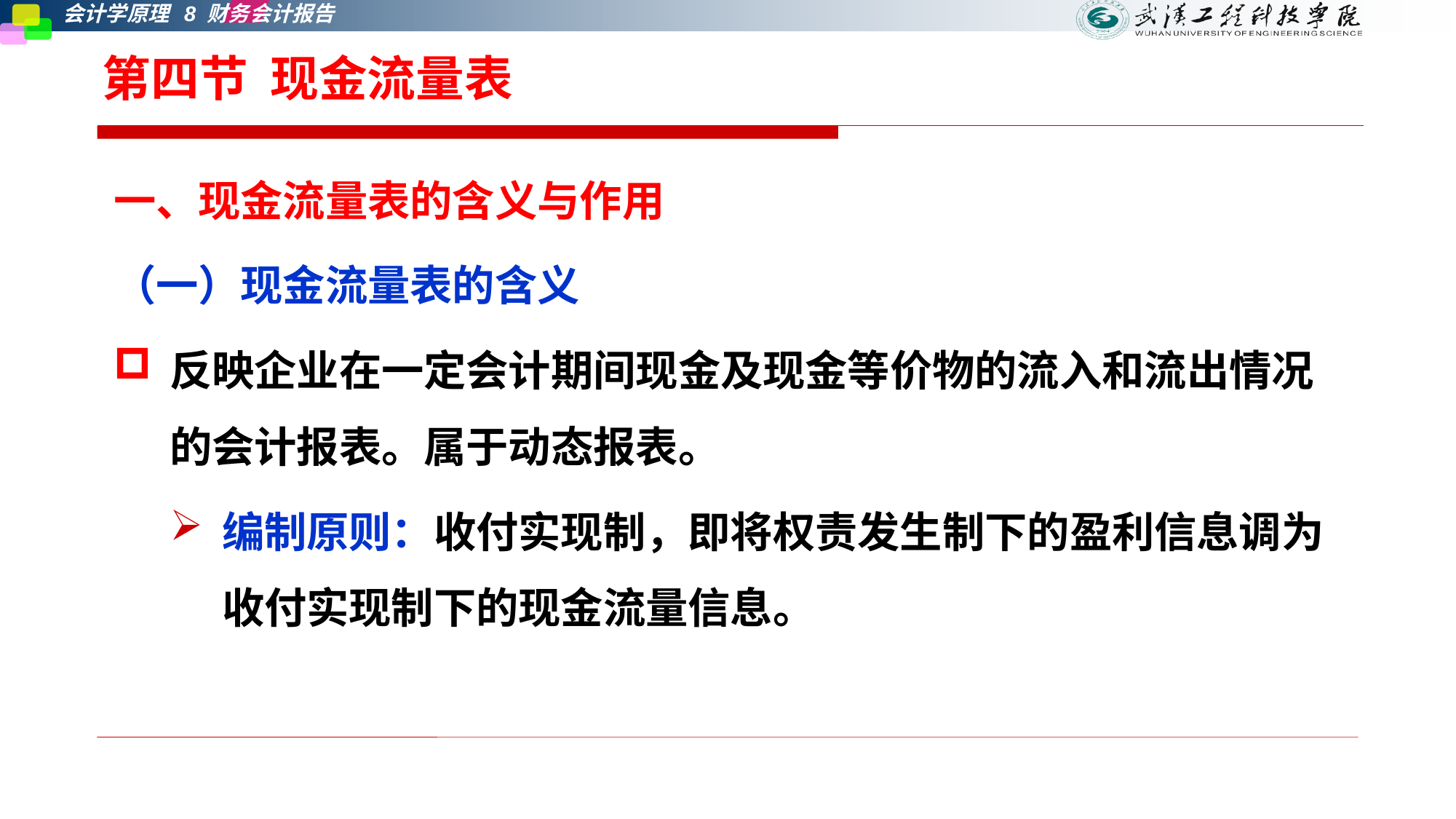

# 第四节  现金流量表
一、现金流量表的含义与作用
（一）现金流量表的含义
反映企业在一定会计期间现金及现金等价物的流入和流出情况的会计报表。属于动态报表。
编制原则：收付实现制，即将权责发生制下的盈利信息调为收付实现制下的现金流量信息。